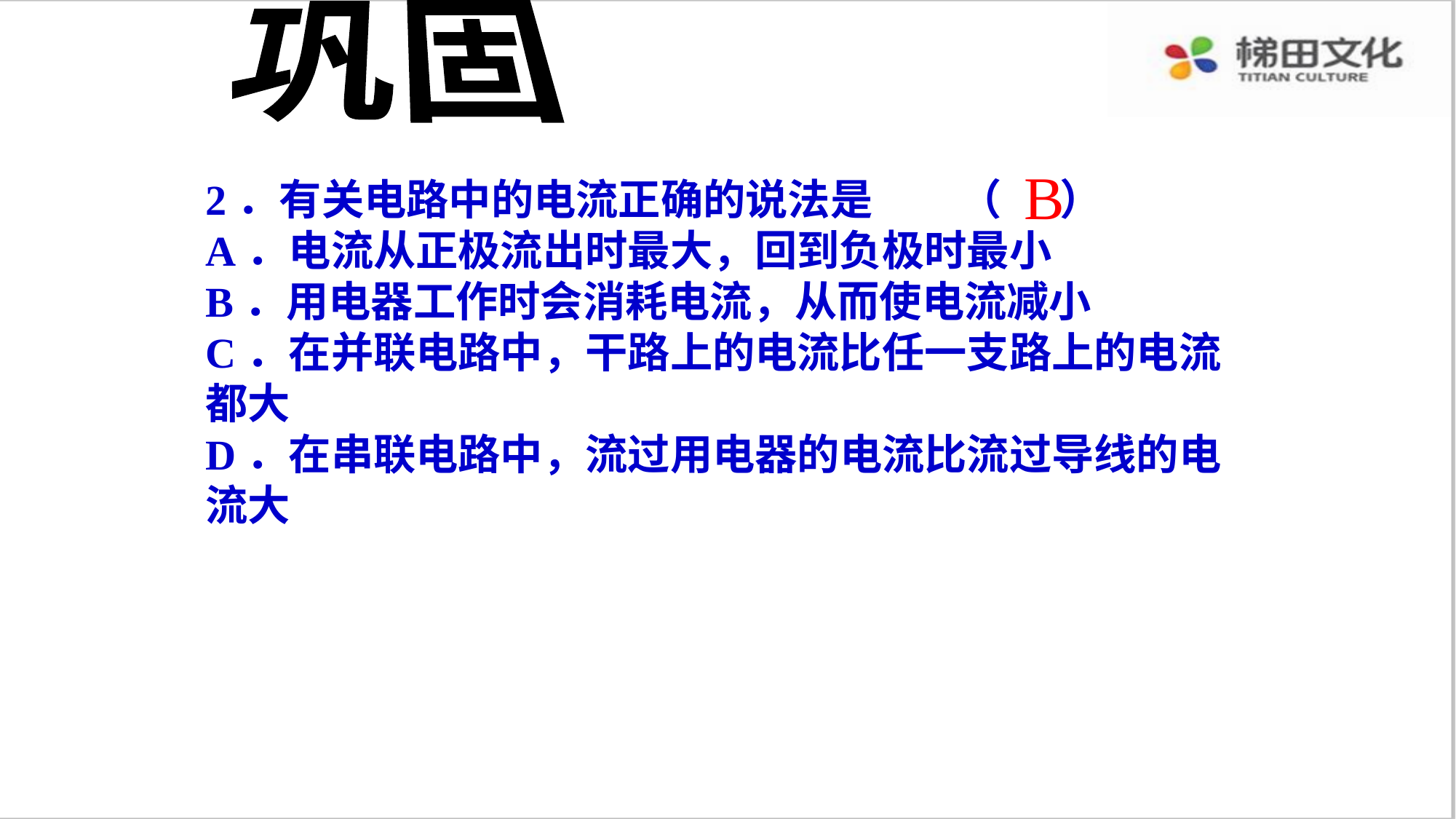

巩固
B
2．有关电路中的电流正确的说法是         （      ）
A．电流从正极流出时最大，回到负极时最小
B．用电器工作时会消耗电流，从而使电流减小
C．在并联电路中，干路上的电流比任一支路上的电流都大
D．在串联电路中，流过用电器的电流比流过导线的电流大